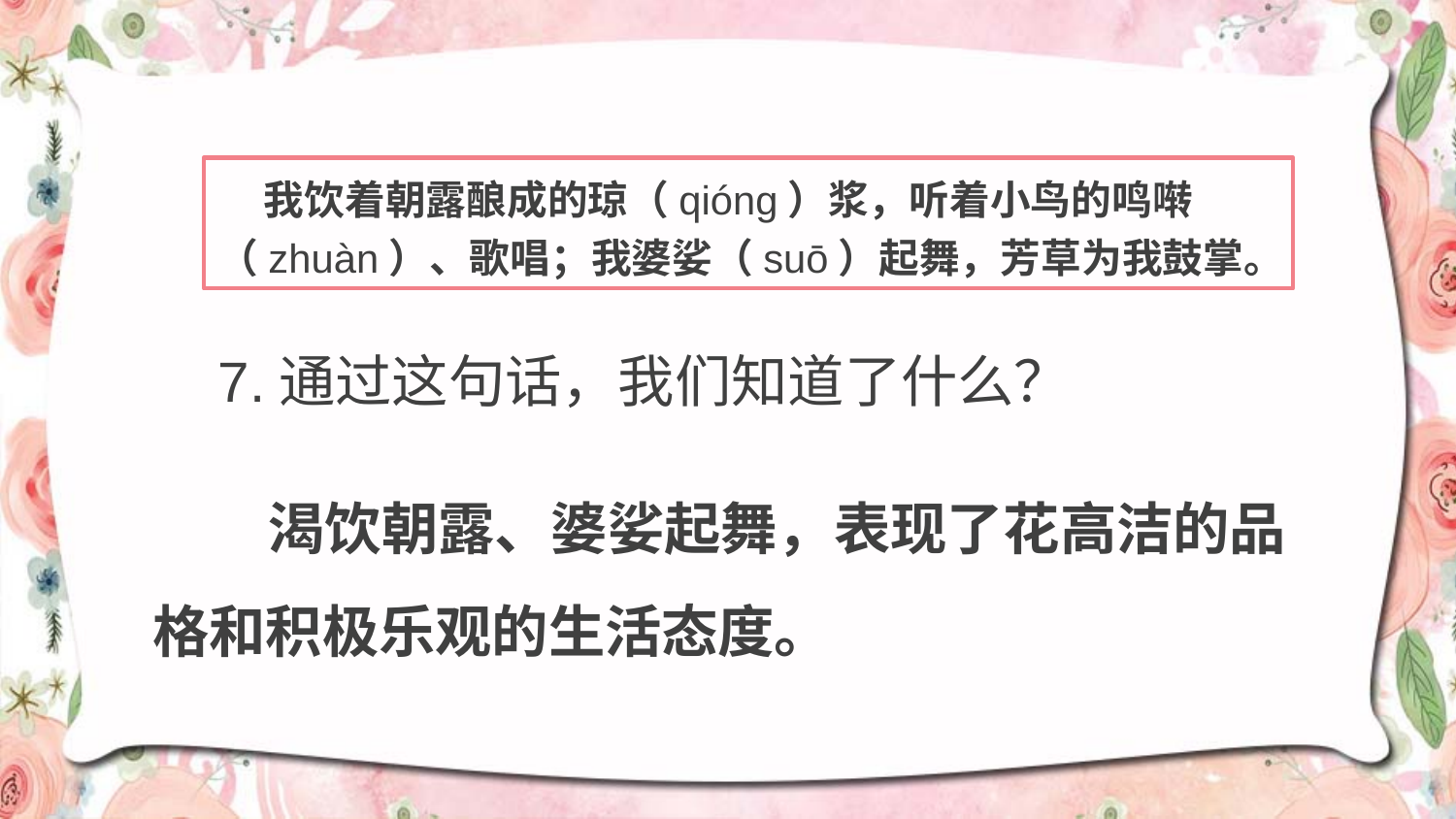

我饮着朝露酿成的琼（qióng）浆，听着小鸟的鸣啭（zhuàn）、歌唱；我婆娑（suō）起舞，芳草为我鼓掌。
7.通过这句话，我们知道了什么？
  渴饮朝露、婆娑起舞，表现了花高洁的品格和积极乐观的生活态度。